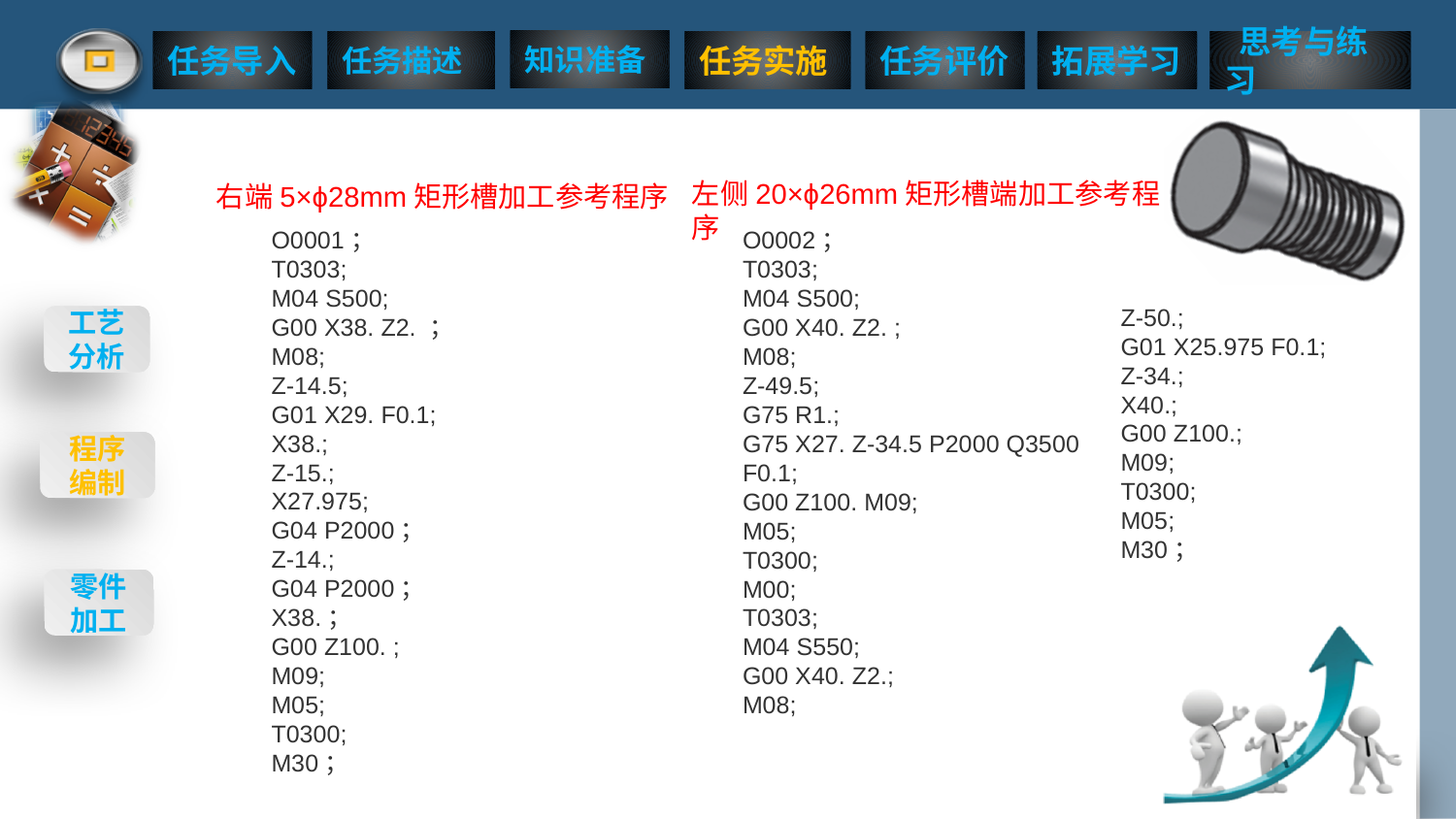

右端5×ϕ28mm矩形槽加工参考程序
左侧20×ϕ26mm矩形槽端加工参考程序
O0001；
T0303;
M04 S500;
G00 X38. Z2. ；
M08;
Z-14.5;
G01 X29. F0.1;
X38.;
Z-15.;
X27.975;
G04 P2000；
Z-14.;
G04 P2000；
X38.；
G00 Z100. ;
M09;
M05;
T0300;
M30；
O0002；
T0303;
M04 S500;
G00 X40. Z2. ;
M08;
Z-49.5;
G75 R1.;
G75 X27. Z-34.5 P2000 Q3500 F0.1;
G00 Z100. M09;
M05;
T0300;
M00;
T0303;
M04 S550;
G00 X40. Z2.;
M08;
Z-50.;
G01 X25.975 F0.1;
Z-34.;
X40.;
G00 Z100.;
M09;
T0300;
M05;
M30；